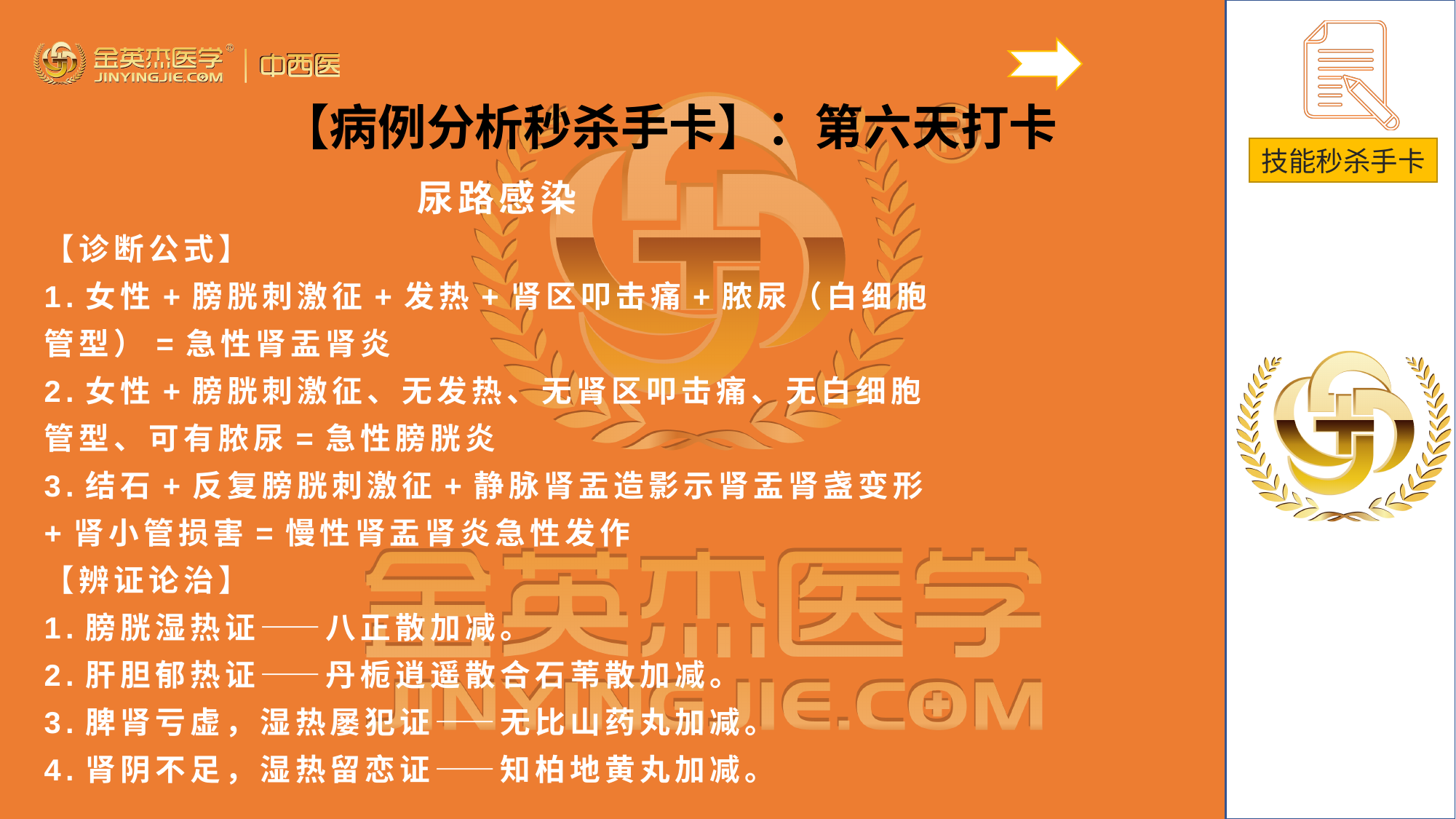

【病例分析秒杀手卡】：第六天打卡
尿路感染
【诊断公式】
1.女性+膀胱刺激征+发热+肾区叩击痛+脓尿（白细胞管型）=急性肾盂肾炎
2.女性+膀胱刺激征、无发热、无肾区叩击痛、无白细胞管型、可有脓尿=急性膀胱炎
3.结石+反复膀胱刺激征+静脉肾盂造影示肾盂肾盏变形+肾小管损害=慢性肾盂肾炎急性发作
【辨证论治】
1.膀胱湿热证——八正散加减。
2.肝胆郁热证——丹栀逍遥散合石苇散加减。
3.脾肾亏虚，湿热屡犯证——无比山药丸加减。
4.肾阴不足，湿热留恋证——知柏地黄丸加减。